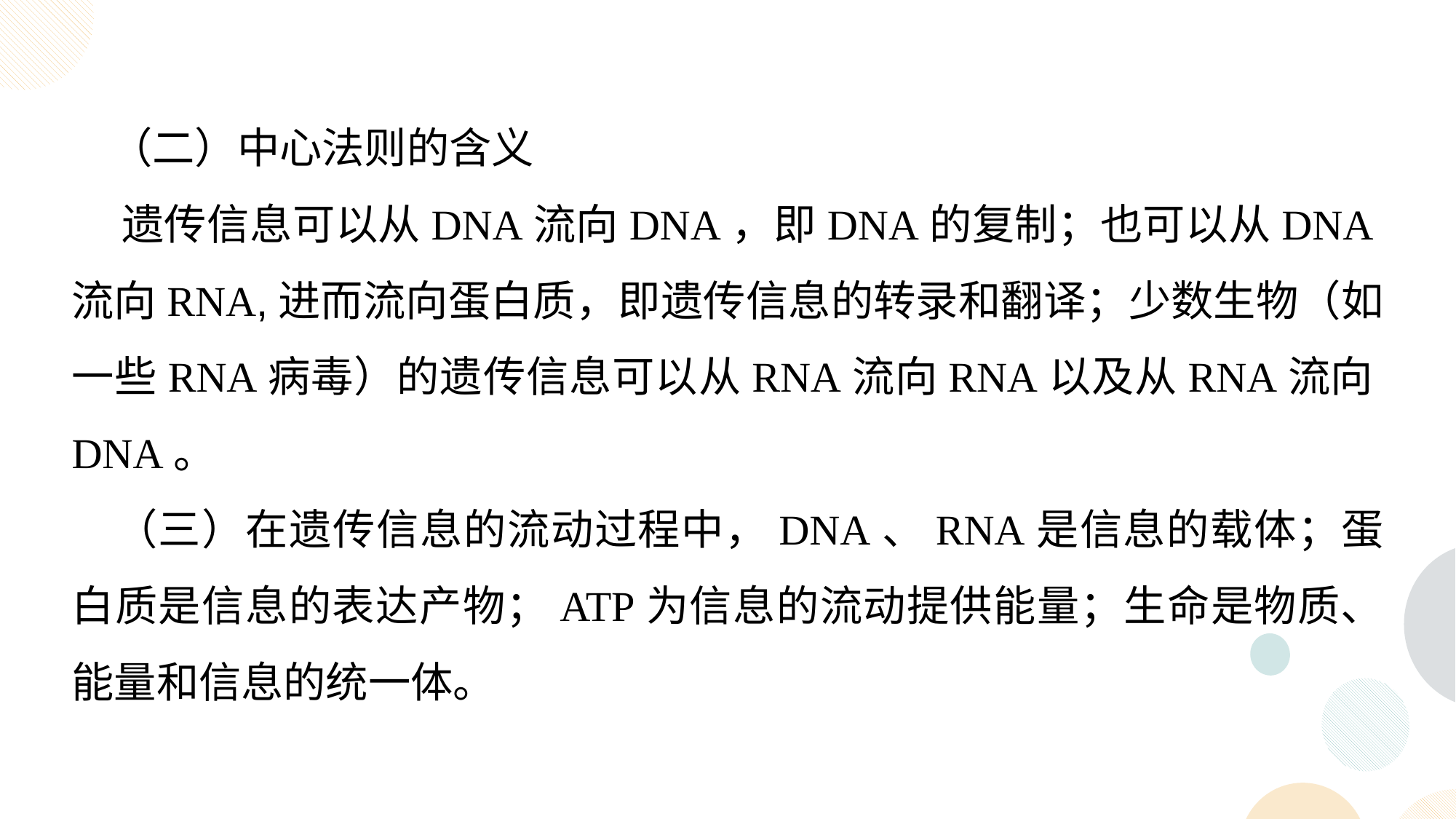

（二）中心法则的含义
    遗传信息可以从DNA流向DNA，即DNA的复制；也可以从DNA流向RNA,进而流向蛋白质，即遗传信息的转录和翻译；少数生物（如一些RNA病毒）的遗传信息可以从RNA流向RNA以及从RNA流向DNA。
   （三）在遗传信息的流动过程中，DNA、RNA是信息的载体；蛋白质是信息的表达产物；ATP为信息的流动提供能量；生命是物质、能量和信息的统一体。